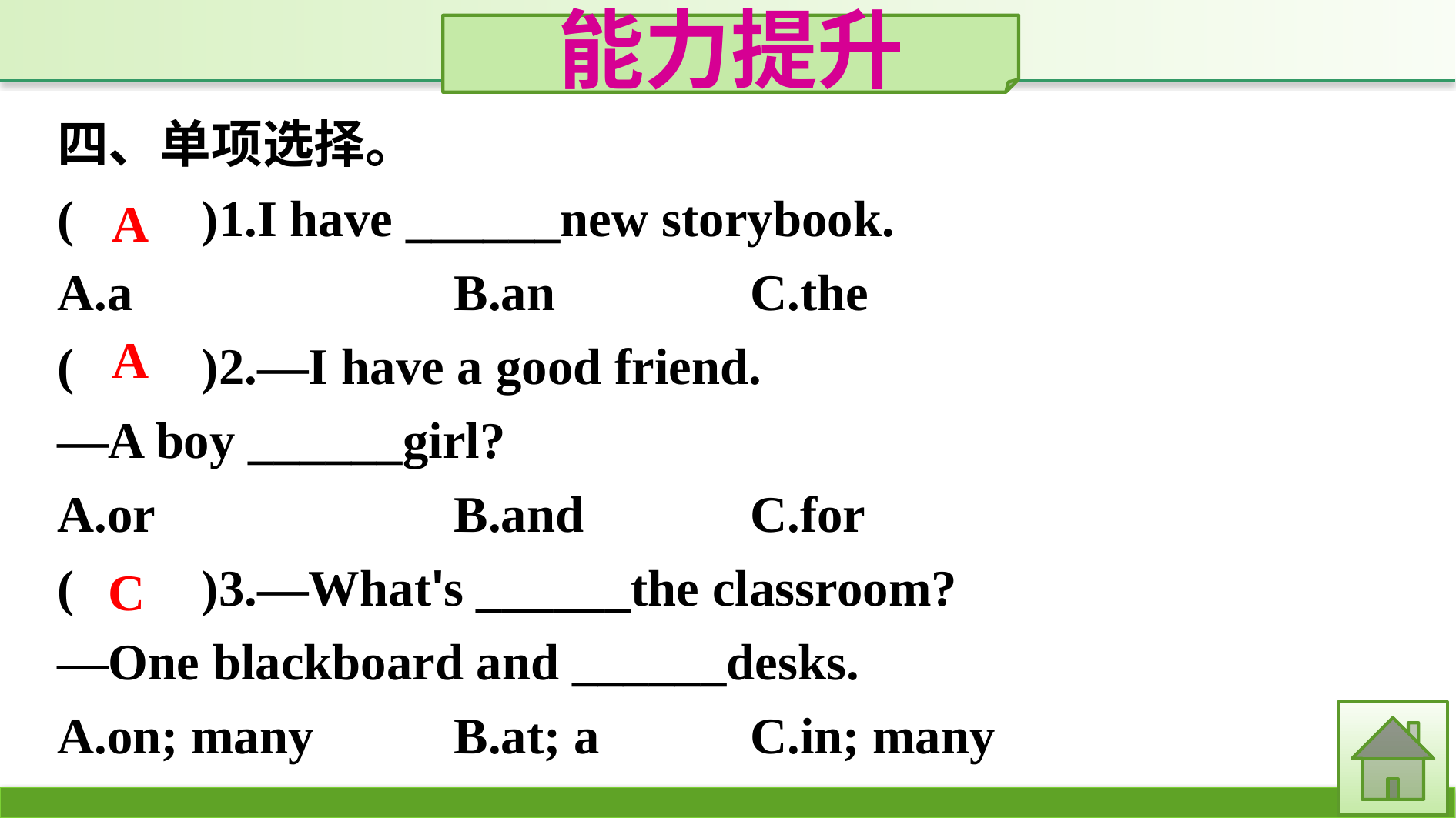

能力提升
四、单项选择。
(　　)1.I have ______new storybook.
A.a	　		B.an			C.the
(　　)2.—I have a good friend.
—A boy ______girl?
A.or			B.and			C.for
(　　)3.—What's ______the classroom?
—One blackboard and ______desks.
A.on; many		B.at; a		C.in; many
A
A
C